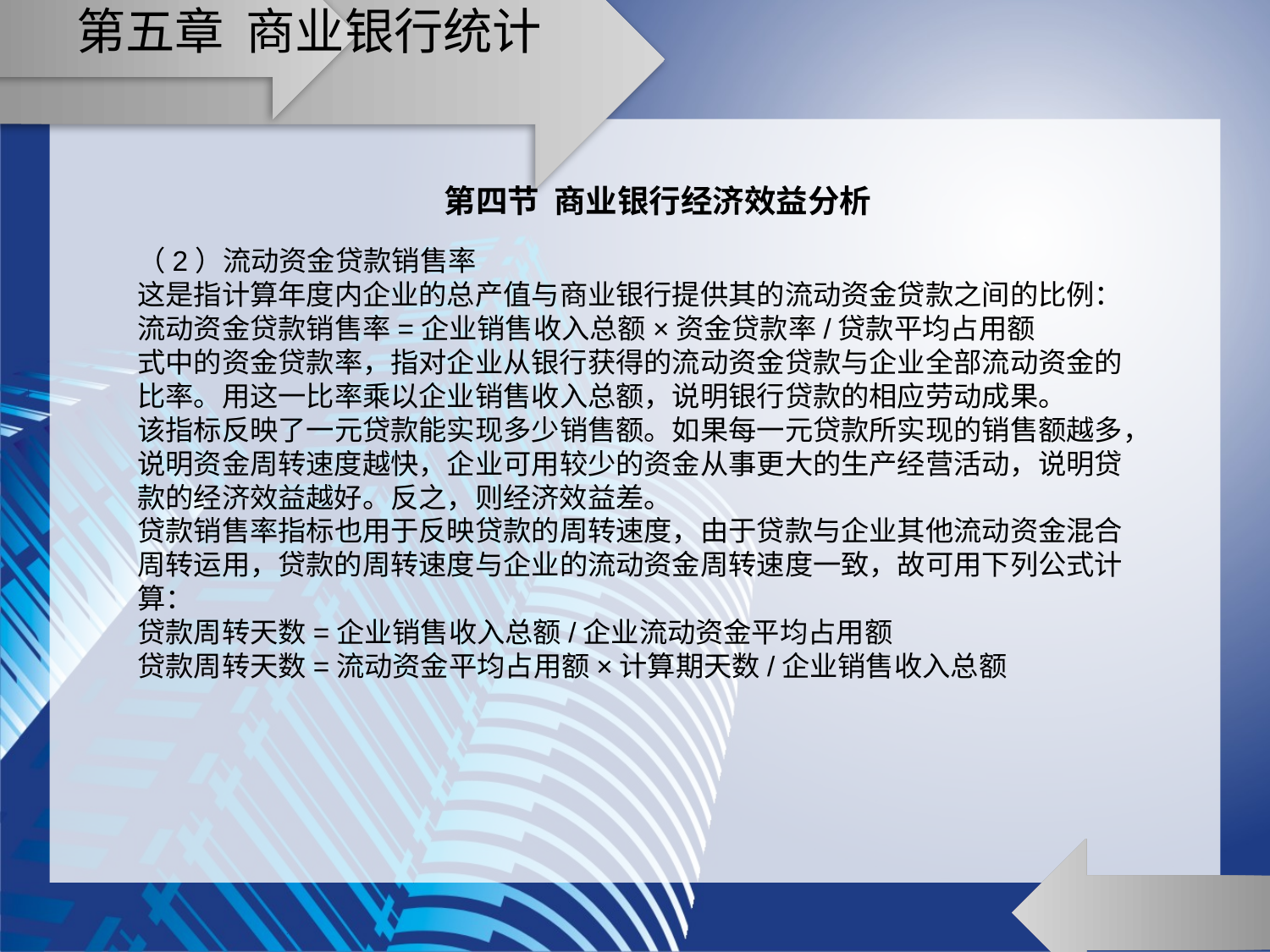

# 第五章  商业银行统计
第四节  商业银行经济效益分析
（2）流动资金贷款销售率
这是指计算年度内企业的总产值与商业银行提供其的流动资金贷款之间的比例：
流动资金贷款销售率=企业销售收入总额×资金贷款率/贷款平均占用额
式中的资金贷款率，指对企业从银行获得的流动资金贷款与企业全部流动资金的比率。用这一比率乘以企业销售收入总额，说明银行贷款的相应劳动成果。
该指标反映了一元贷款能实现多少销售额。如果每一元贷款所实现的销售额越多，说明资金周转速度越快，企业可用较少的资金从事更大的生产经营活动，说明贷款的经济效益越好。反之，则经济效益差。
贷款销售率指标也用于反映贷款的周转速度，由于贷款与企业其他流动资金混合周转运用，贷款的周转速度与企业的流动资金周转速度一致，故可用下列公式计算：
贷款周转天数=企业销售收入总额/企业流动资金平均占用额
贷款周转天数=流动资金平均占用额×计算期天数/企业销售收入总额